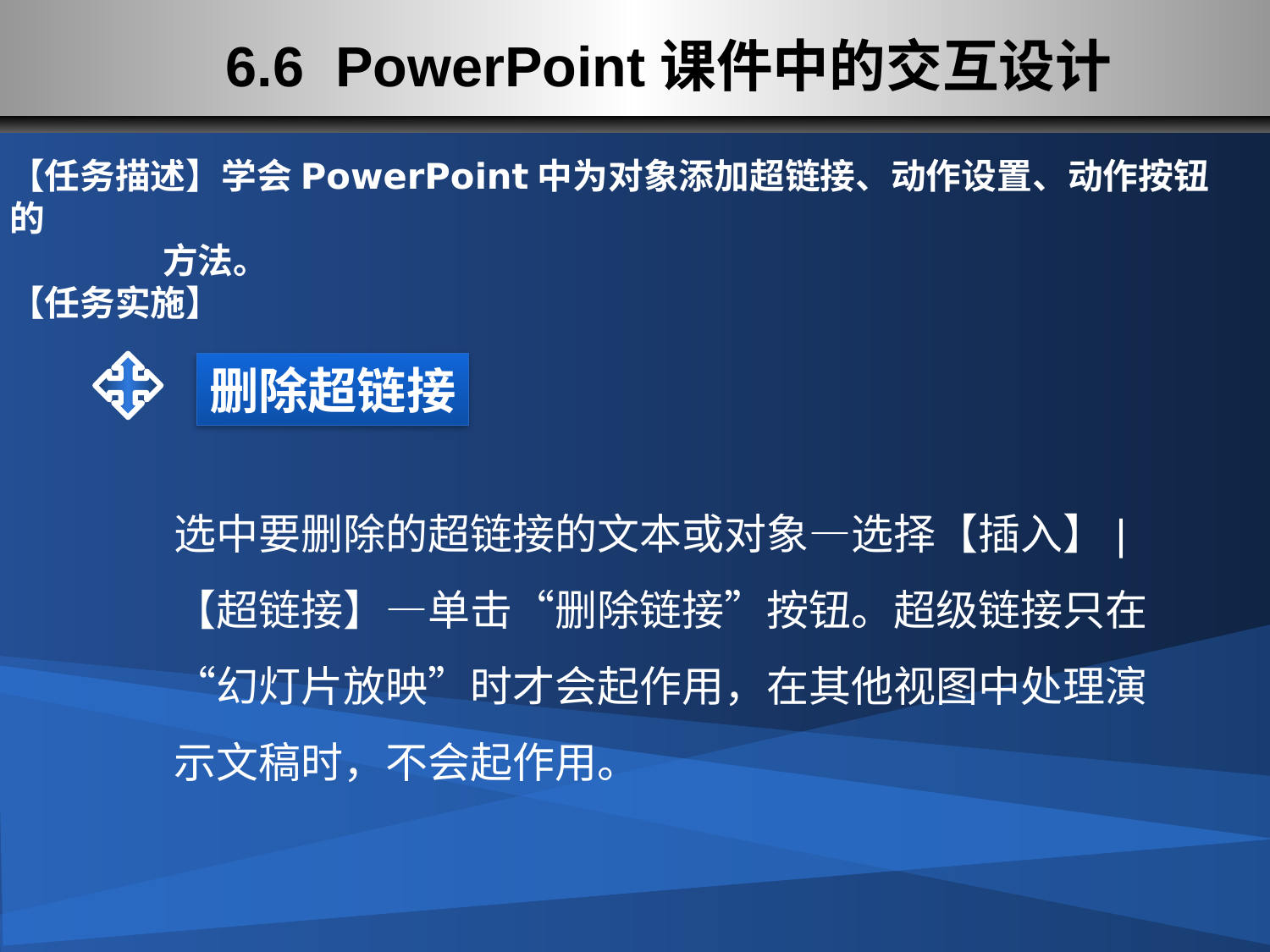

6.6  PowerPoint课件中的交互设计
【任务描述】学会PowerPoint中为对象添加超链接、动作设置、动作按钮的
                  方法。
【任务实施】

删除超链接
选中要删除的超链接的文本或对象—选择【插入】|【超链接】—单击“删除链接”按钮。超级链接只在“幻灯片放映”时才会起作用，在其他视图中处理演示文稿时，不会起作用。